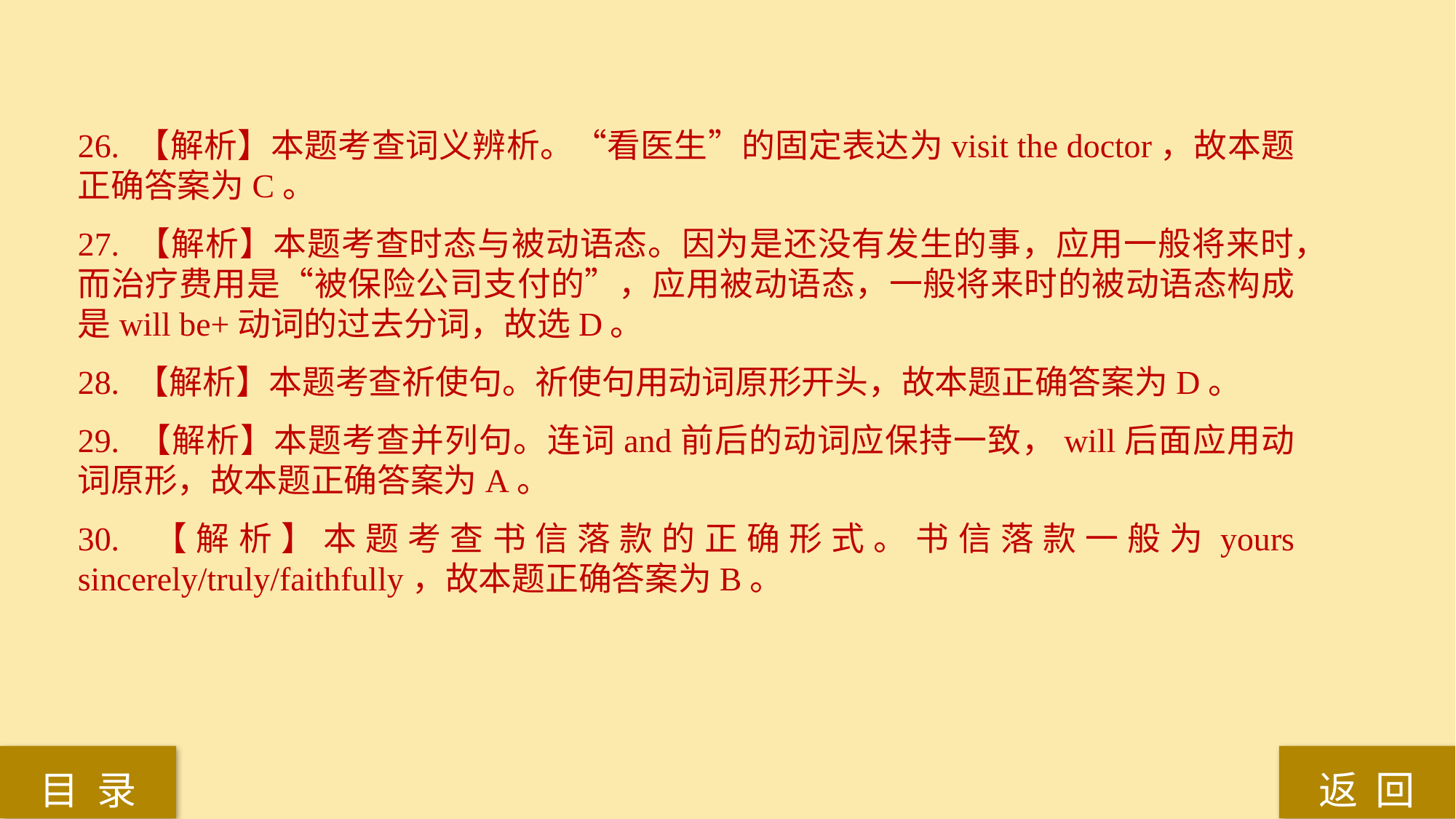

26. 【解析】本题考查词义辨析。“看医生”的固定表达为visit the doctor，故本题正确答案为C。
27. 【解析】本题考查时态与被动语态。因为是还没有发生的事，应用一般将来时，而治疗费用是“被保险公司支付的”，应用被动语态，一般将来时的被动语态构成是will be+动词的过去分词，故选D。
28. 【解析】本题考查祈使句。祈使句用动词原形开头，故本题正确答案为D。
29. 【解析】本题考查并列句。连词and前后的动词应保持一致，will后面应用动词原形，故本题正确答案为A。
30. 【解析】本题考查书信落款的正确形式。书信落款一般为yours sincerely/truly/faithfully，故本题正确答案为B。
返  回